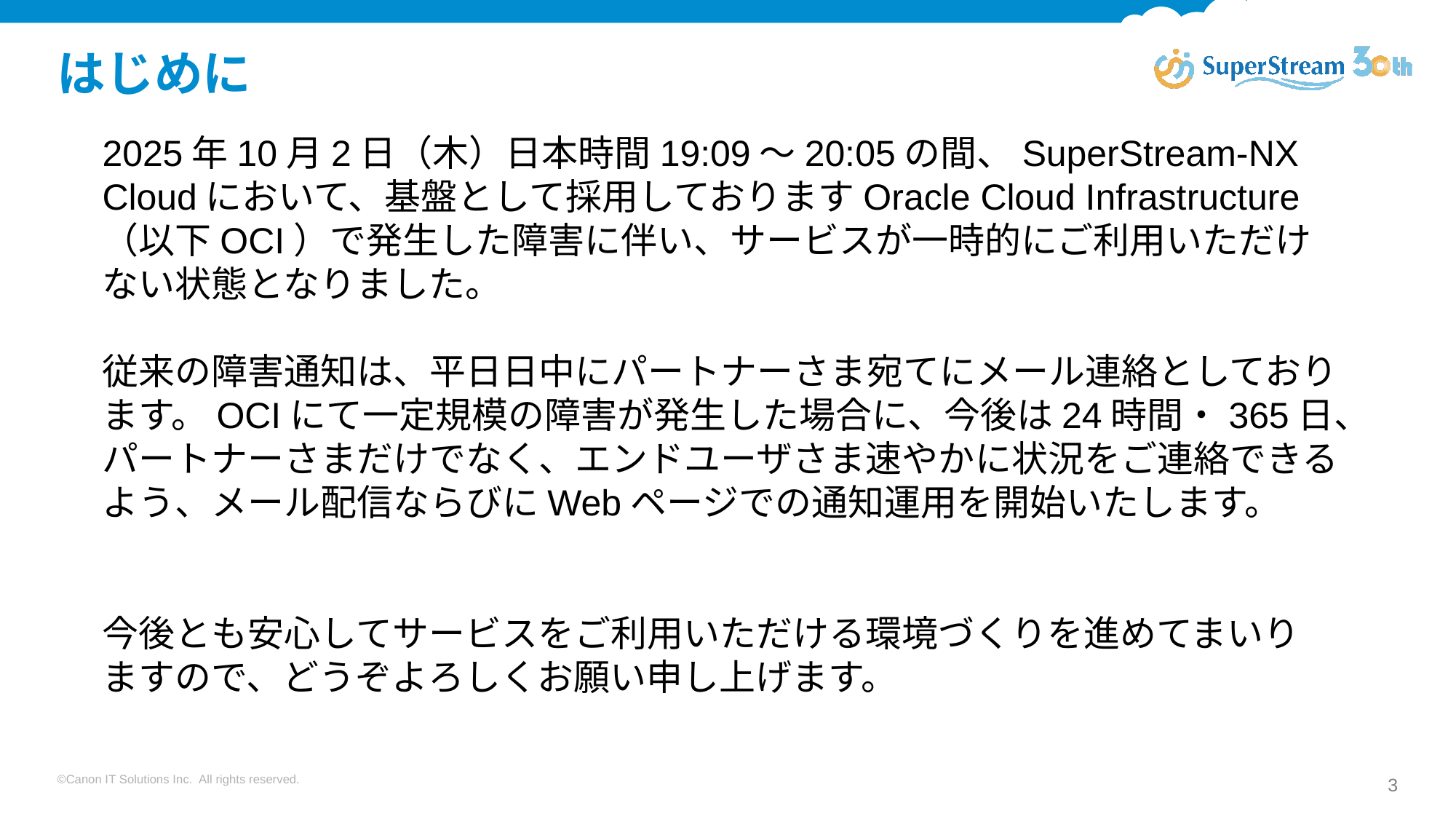

# はじめに
2025年10月2日（木）日本時間19:09～20:05の間、SuperStream-NX Cloudにおいて、基盤として採用しておりますOracle Cloud Infrastructure（以下OCI）で発生した障害に伴い、サービスが一時的にご利用いただけ
ない状態となりました。

従来の障害通知は、平日日中にパートナーさま宛てにメール連絡としております。OCIにて一定規模の障害が発生した場合に、今後は24時間・365日、パートナーさまだけでなく、エンドユーザさま速やかに状況をご連絡できるよう、メール配信ならびにWebページでの通知運用を開始いたします。

今後とも安心してサービスをご利用いただける環境づくりを進めてまいり
ますので、どうぞよろしくお願い申し上げます。
©Canon IT Solutions Inc.  All rights reserved.
3